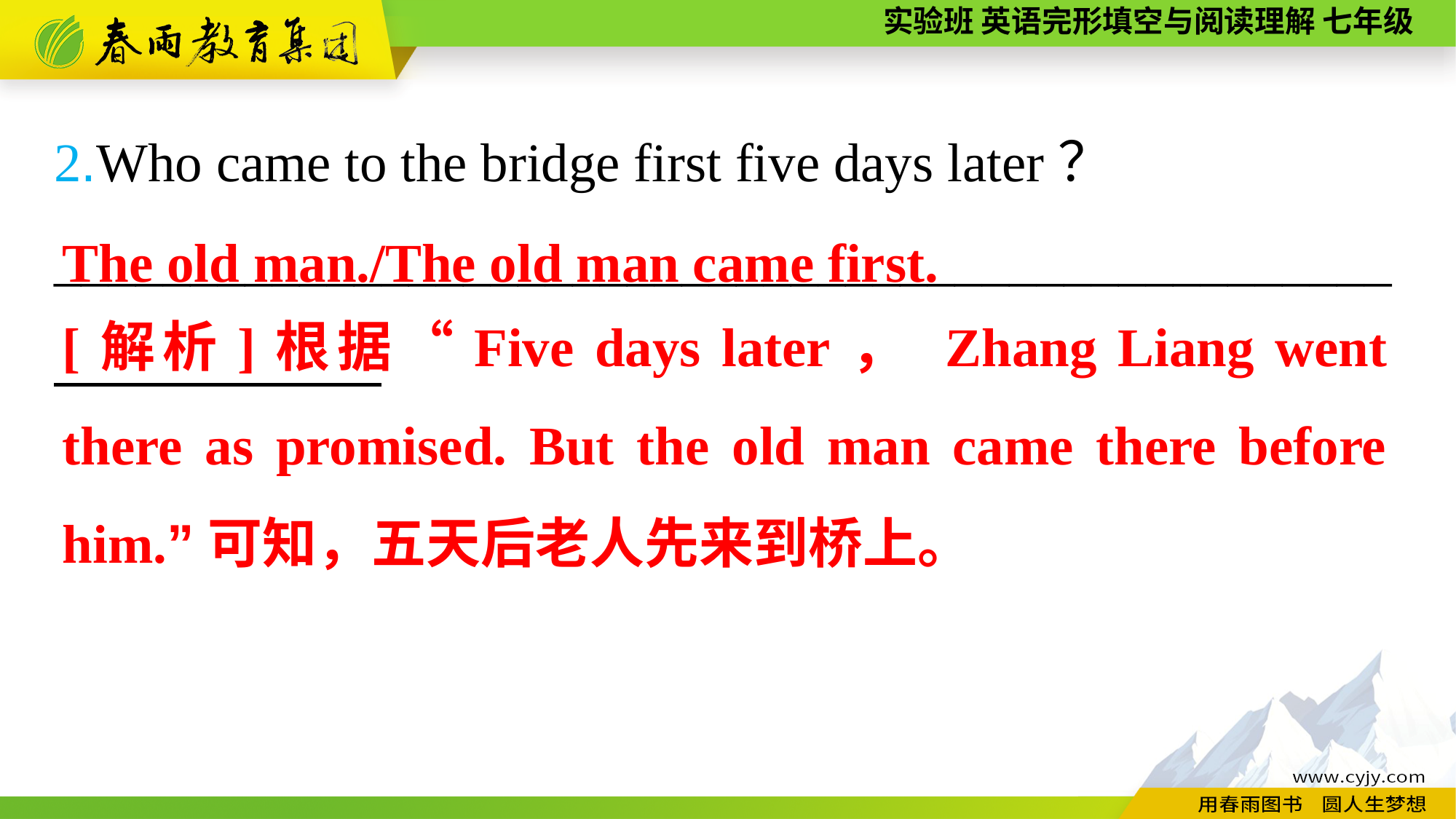

2.Who came to the bridge first five days later？
_________________________________________________
The old man./The old man came first.
[解析]根据“Five days later， Zhang Liang went there as promised. But the old man came there before him.”可知，五天后老人先来到桥上。